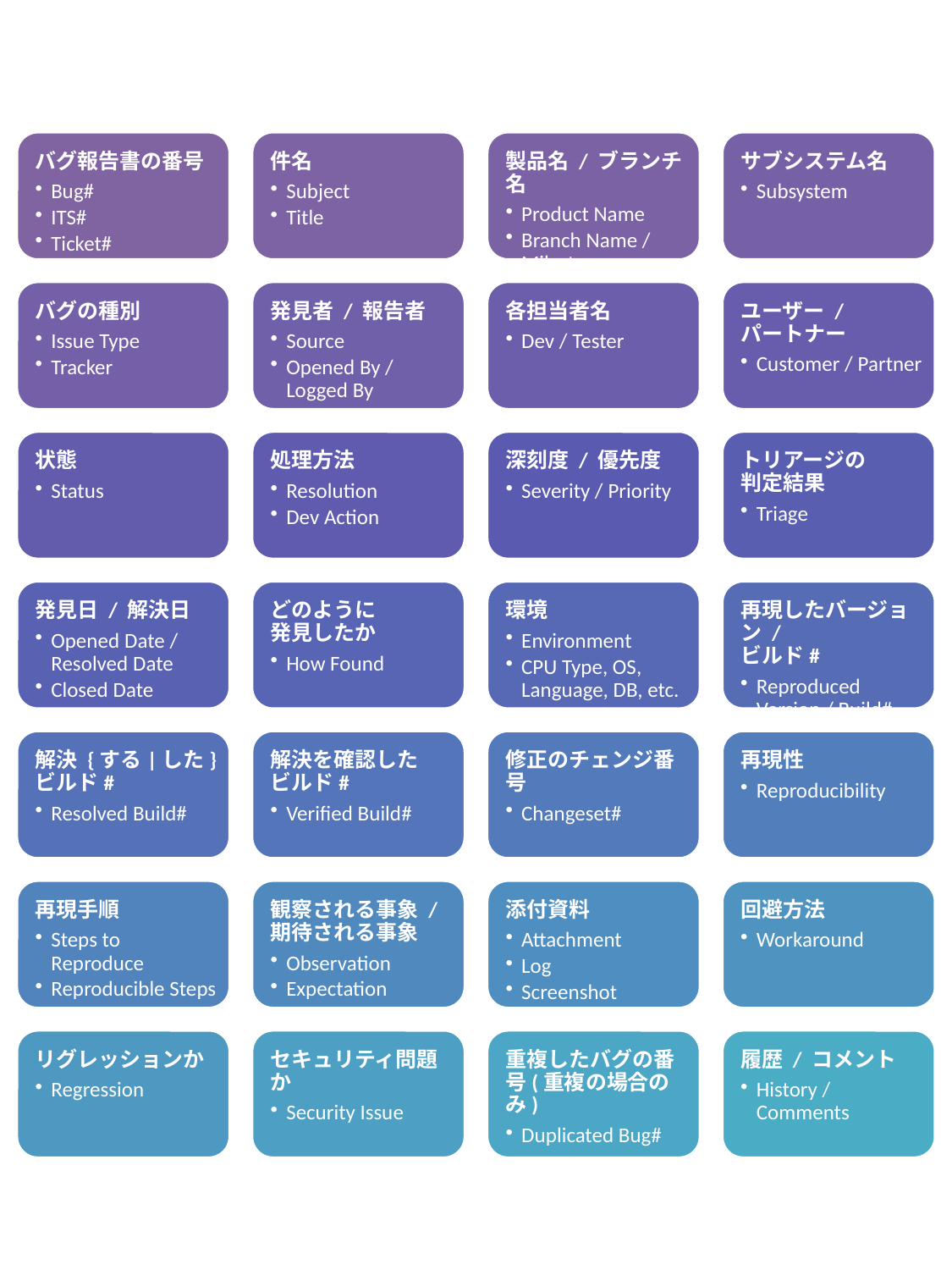

バグ報告書の番号
Bug#
ITS#
Ticket#
件名
Subject
Title
製品名 / ブランチ名
Product Name
Branch Name / Milestone
サブシステム名
Subsystem
バグの種別
Issue Type
Tracker
発見者 / 報告者
Source
Opened By / Logged By
各担当者名
Dev / Tester
ユーザー /
パートナー
Customer / Partner
状態
Status
処理方法
Resolution
Dev Action
深刻度 / 優先度
Severity / Priority
トリアージの
判定結果
Triage
発見日 / 解決日
Opened Date / Resolved Date
Closed Date
どのように
発見したか
How Found
環境
Environment
CPU Type, OS, Language, DB, etc.
Browser / Ver.
再現したバージョン /
ビルド#
Reproduced Version / Build#
解決 {する|した}
ビルド#
Resolved Build#
解決を確認した
ビルド#
Verified Build#
修正のチェンジ番号
Changeset#
再現性
Reproducibility
再現手順
Steps to Reproduce
Reproducible Steps
観察される事象 /
期待される事象
Observation
Expectation
添付資料
Attachment
Log
Screenshot
回避方法
Workaround
リグレッションか
Regression
セキュリティ問題か
Security Issue
重複したバグの番号(重複の場合のみ)
Duplicated Bug#
履歴 / コメント
History / Comments